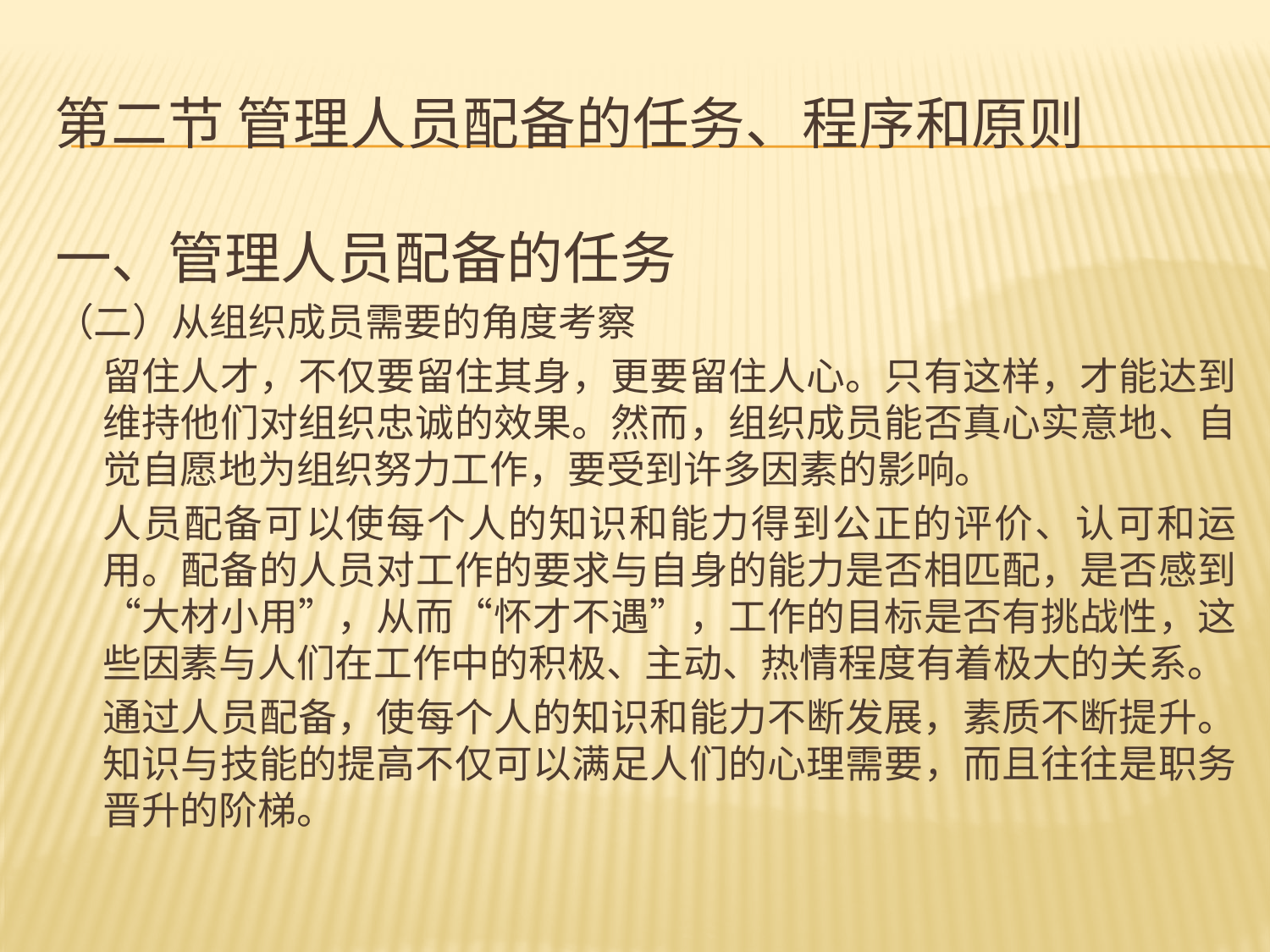

# 第二节 管理人员配备的任务、程序和原则
一、管理人员配备的任务
（二）从组织成员需要的角度考察
留住人才，不仅要留住其身，更要留住人心。只有这样，才能达到维持他们对组织忠诚的效果。然而，组织成员能否真心实意地、自觉自愿地为组织努力工作，要受到许多因素的影响。
人员配备可以使每个人的知识和能力得到公正的评价、认可和运用。配备的人员对工作的要求与自身的能力是否相匹配，是否感到“大材小用”，从而“怀才不遇”，工作的目标是否有挑战性，这些因素与人们在工作中的积极、主动、热情程度有着极大的关系。
通过人员配备，使每个人的知识和能力不断发展，素质不断提升。知识与技能的提高不仅可以满足人们的心理需要，而且往往是职务晋升的阶梯。